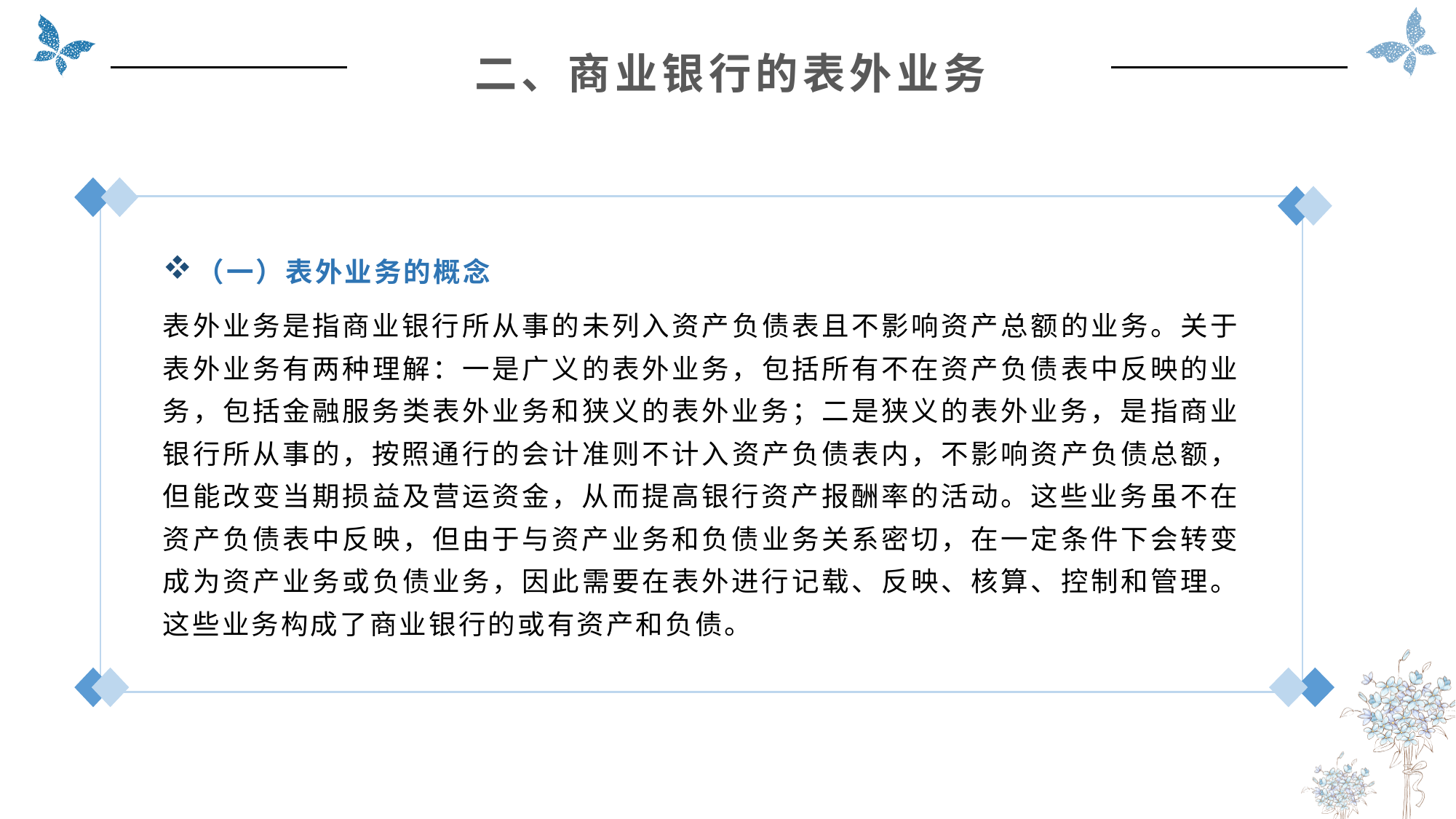

二、商业银行的表外业务

（一）表外业务的概念
表外业务是指商业银行所从事的未列入资产负债表且不影响资产总额的业务。关于表外业务有两种理解：一是广义的表外业务，包括所有不在资产负债表中反映的业务，包括金融服务类表外业务和狭义的表外业务；二是狭义的表外业务，是指商业银行所从事的，按照通行的会计准则不计入资产负债表内，不影响资产负债总额，但能改变当期损益及营运资金，从而提高银行资产报酬率的活动。这些业务虽不在资产负债表中反映，但由于与资产业务和负债业务关系密切，在一定条件下会转变成为资产业务或负债业务，因此需要在表外进行记载、反映、核算、控制和管理。这些业务构成了商业银行的或有资产和负债。